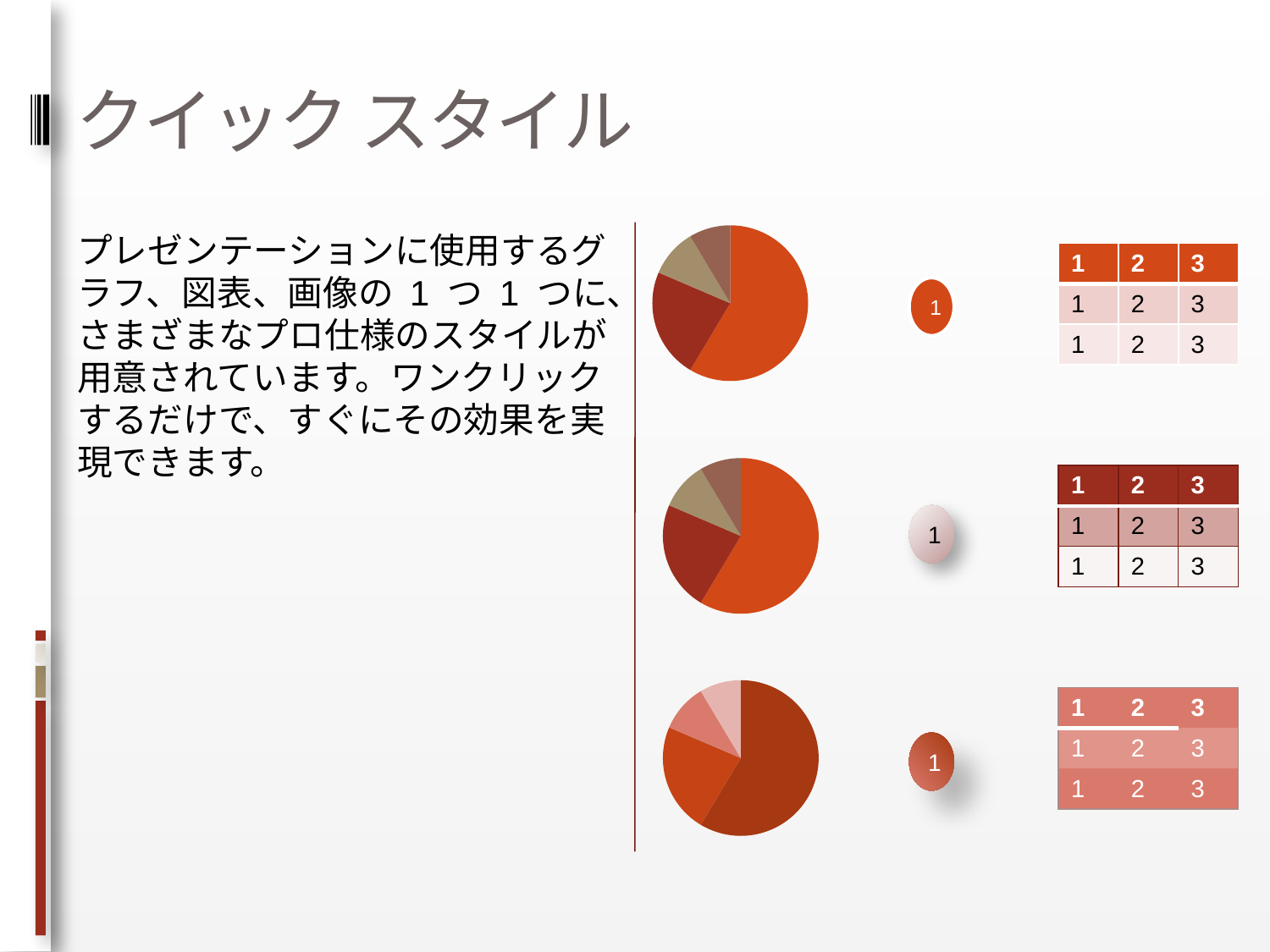

# クイック スタイル
1
2
3
プレゼンテーションに使用するグラフ、図表、画像の 1 つ 1 つに、さまざまなプロ仕様のスタイルが用意されています。ワンクリックするだけで、すぐにその効果を実現できます。

### Chart

| Category | 売上 |
|---|---|
| 第 1 四半期 | 8.200000000000001 |
| 第 2 四半期 | 3.2 |
| 第 3 四半期 | 1.4 |
| 第 4 四半期 | 1.2 |
| 1 | 2 | 3 |
| --- | --- | --- |
| 1 | 2 | 3 |
| 1 | 2 | 3 |
1
2
3

### Chart

| Category | 売上 |
|---|---|
| 第 1 四半期 | 8.200000000000001 |
| 第 2 四半期 | 3.2 |
| 第 3 四半期 | 1.4 |
| 第 4 四半期 | 1.2 |
| 1 | 2 | 3 |
| --- | --- | --- |
| 1 | 2 | 3 |
| 1 | 2 | 3 |
1
2
3

### Chart

| Category | 売上 |
|---|---|
| 第 1 四半期 | 8.200000000000001 |
| 第 2 四半期 | 3.2 |
| 第 3 四半期 | 1.4 |
| 第 4 四半期 | 1.2 |
| 1 | 2 | 3 |
| --- | --- | --- |
| 1 | 2 | 3 |
| 1 | 2 | 3 |